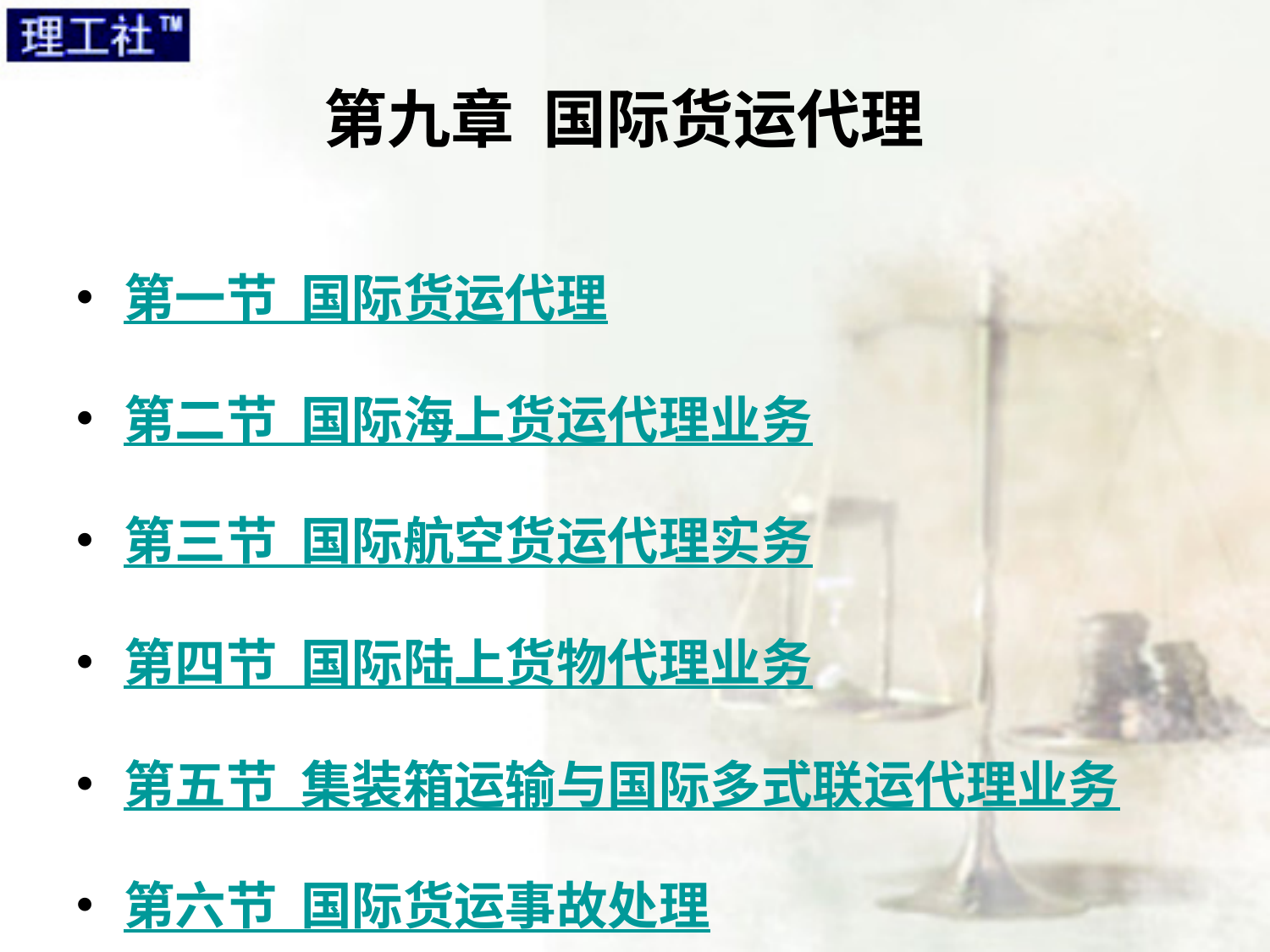

# 第九章  国际货运代理
第一节  国际货运代理
第二节  国际海上货运代理业务
第三节  国际航空货运代理实务
第四节  国际陆上货物代理业务
第五节  集装箱运输与国际多式联运代理业务
第六节  国际货运事故处理